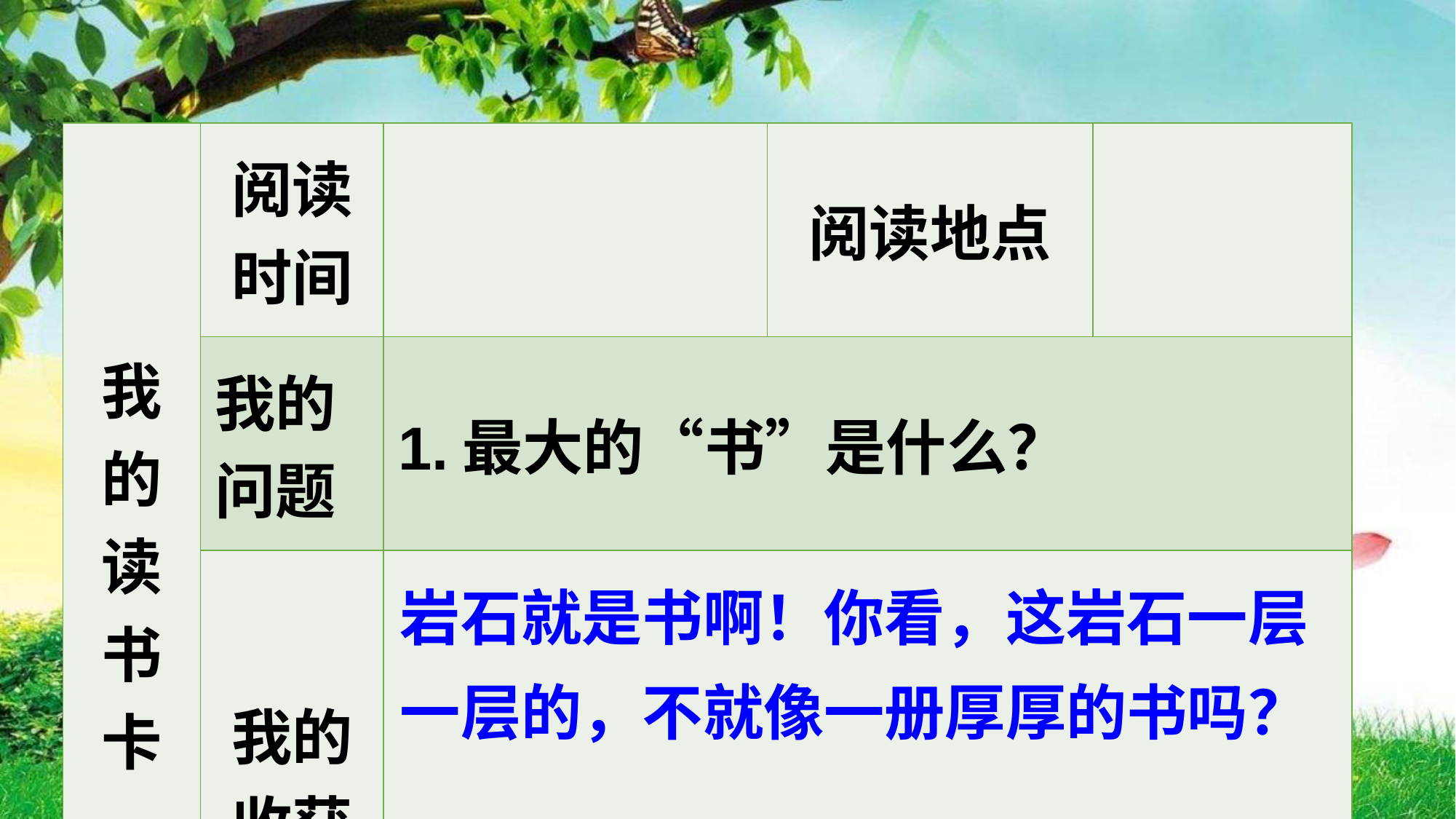

| 我的读书卡 | 阅读时间 |  | 阅读地点 |  |
| --- | --- | --- | --- | --- |
|  | 我的问题 | 1.最大的“书”是什么？ |  |  |
|  | 我的收获 |  |  |  |
岩石就是书啊！你看，这岩石一层一层的，不就像一册厚厚的书吗？